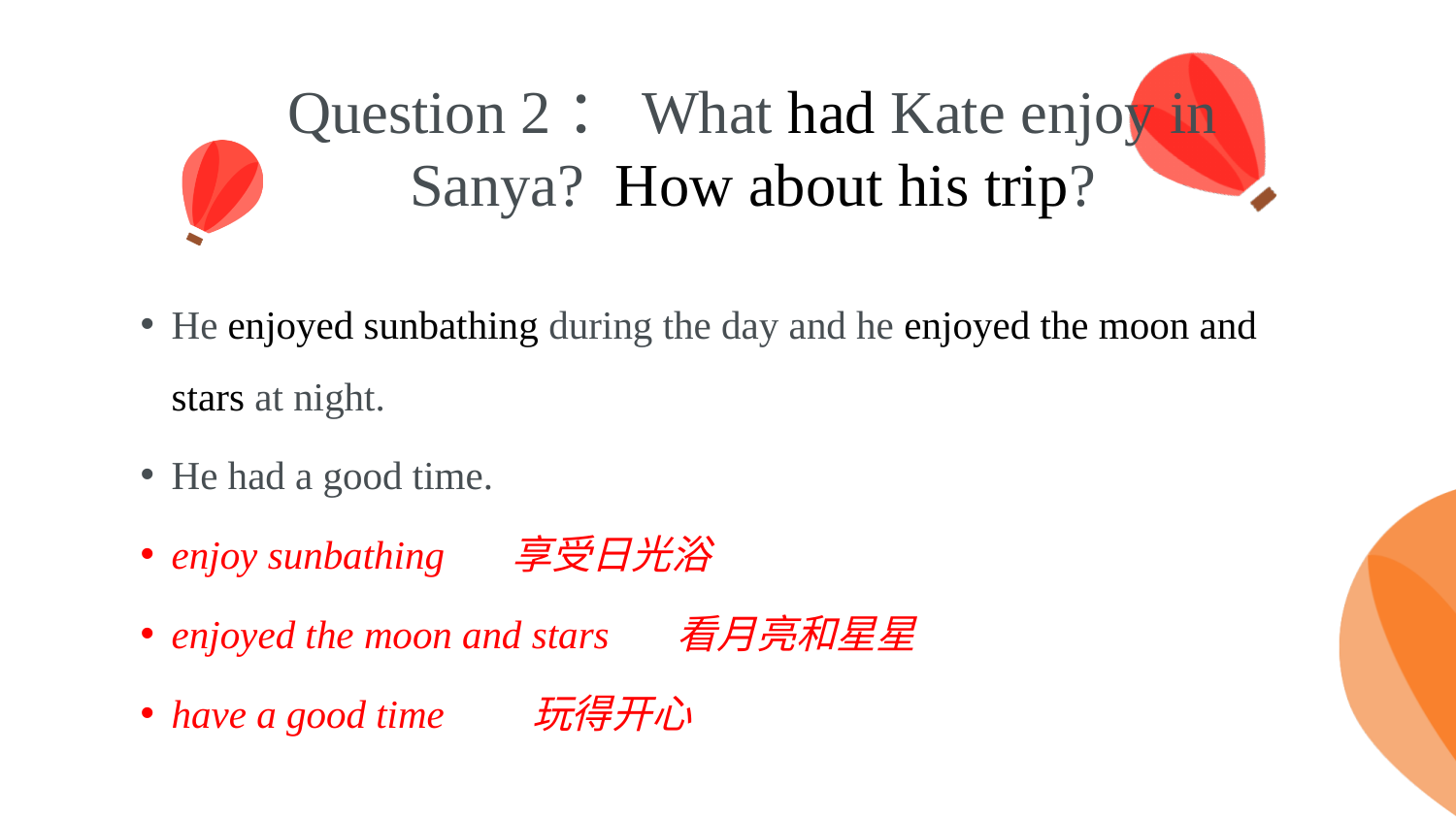

# Question 2：What had Kate enjoy in Sanya?  How about his trip?
He enjoyed sunbathing during the day and he enjoyed the moon and stars at night.
He had a good time.
enjoy sunbathing      享受日光浴
enjoyed the moon and stars      看月亮和星星
have a good time        玩得开心